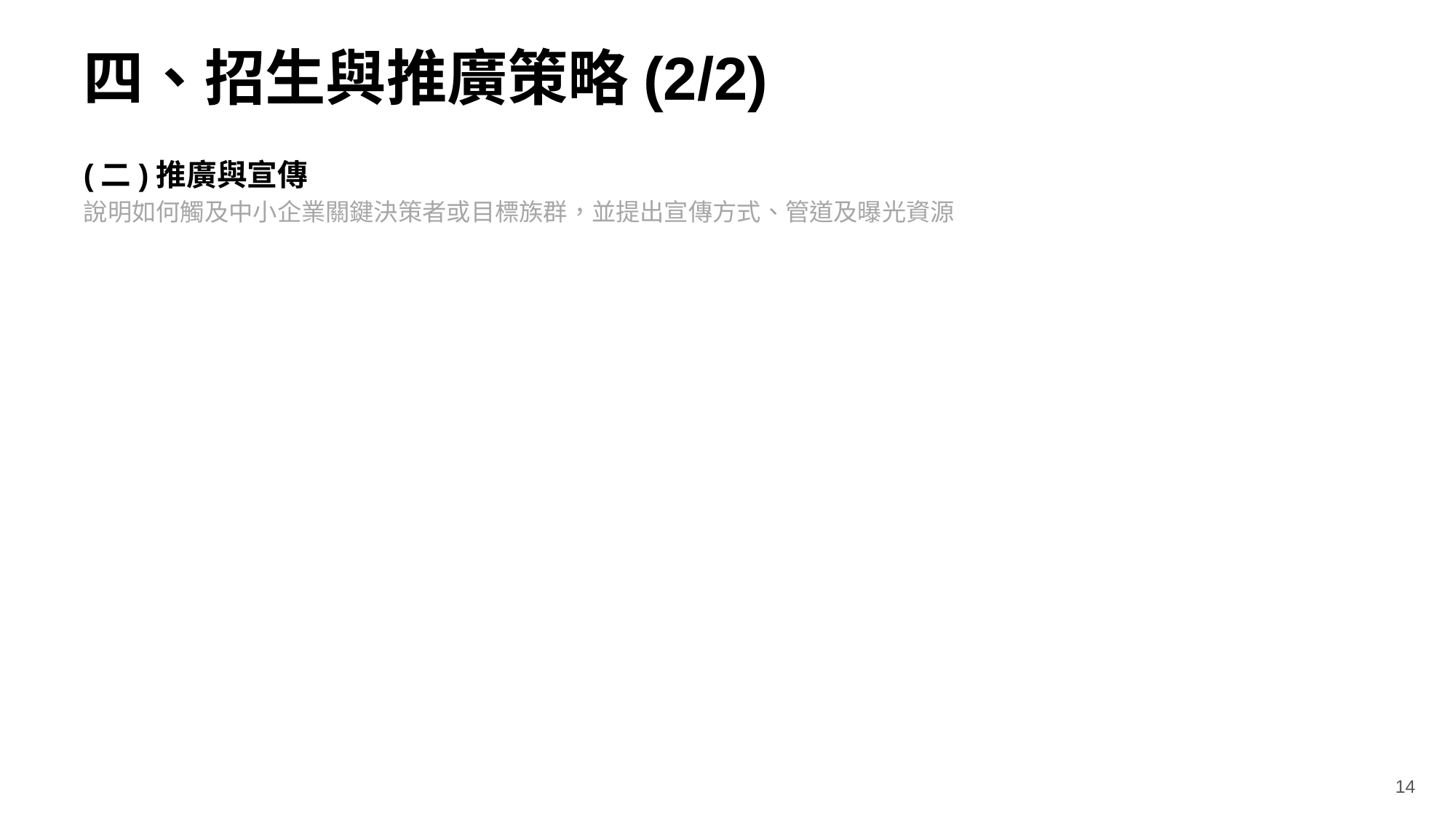

# 四、招生與推廣策略(2/2)
(二)推廣與宣傳
說明如何觸及中小企業關鍵決策者或目標族群，並提出宣傳方式、管道及曝光資源